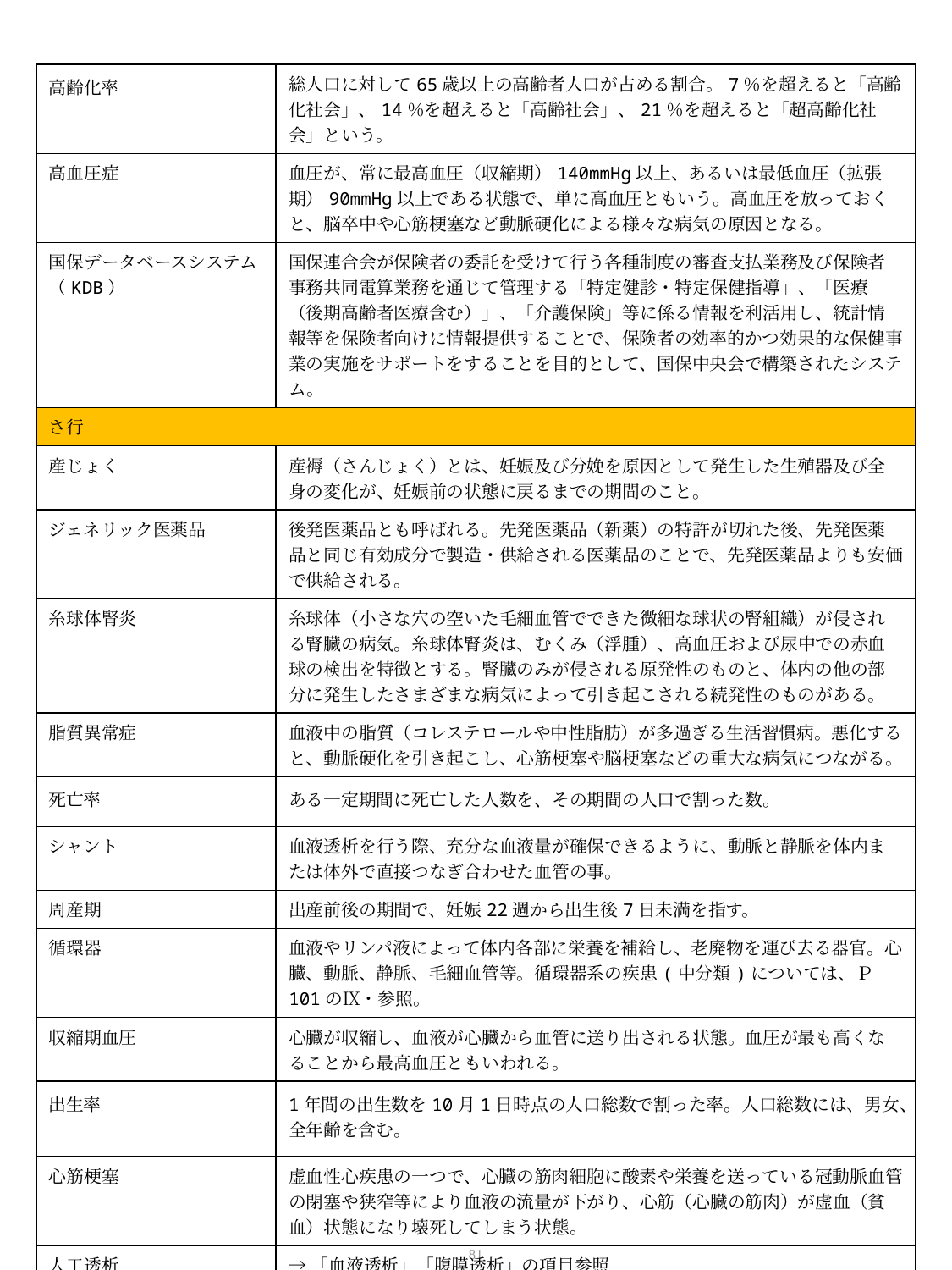

| 高齢化率 | 総人口に対して65歳以上の高齢者人口が占める割合。7％を超えると「高齢化社会」、14％を超えると「高齢社会」、21％を超えると「超高齢化社会」という。 |
| --- | --- |
| 高血圧症 | 血圧が、常に最高血圧（収縮期）140mmHg以上、あるいは最低血圧（拡張期）90mmHg以上である状態で、単に高血圧ともいう。高血圧を放っておくと、脳卒中や心筋梗塞など動脈硬化による様々な病気の原因となる。 |
| 国保データベースシステム （KDB） | 国保連合会が保険者の委託を受けて行う各種制度の審査支払業務及び保険者事務共同電算業務を通じて管理する「特定健診・特定保健指導」、「医療（後期高齢者医療含む）」、「介護保険」等に係る情報を利活用し、統計情報等を保険者向けに情報提供することで、保険者の効率的かつ効果的な保健事業の実施をサポートをすることを目的として、国保中央会で構築されたシステム。 |
| さ行 |  |
| 産じょく | 産褥（さんじょく）とは、妊娠及び分娩を原因として発生した生殖器及び全身の変化が、妊娠前の状態に戻るまでの期間のこと。 |
| ジェネリック医薬品 | 後発医薬品とも呼ばれる。先発医薬品（新薬）の特許が切れた後、先発医薬品と同じ有効成分で製造・供給される医薬品のことで、先発医薬品よりも安価で供給される。 |
| 糸球体腎炎 | 糸球体（小さな穴の空いた毛細血管でできた微細な球状の腎組織）が侵される腎臓の病気。糸球体腎炎は、むくみ（浮腫）、高血圧および尿中での赤血球の検出を特徴とする。腎臓のみが侵される原発性のものと、体内の他の部分に発生したさまざまな病気によって引き起こされる続発性のものがある。 |
| 脂質異常症 | 血液中の脂質（コレステロールや中性脂肪）が多過ぎる生活習慣病。悪化すると、動脈硬化を引き起こし、心筋梗塞や脳梗塞などの重大な病気につながる。 |
| 死亡率 | ある一定期間に死亡した人数を、その期間の人口で割った数。 |
| シャント | 血液透析を行う際、充分な血液量が確保できるように、動脈と静脈を体内または体外で直接つなぎ合わせた血管の事。 |
| 周産期 | 出産前後の期間で、妊娠22週から出生後7日未満を指す。 |
| 循環器 | 血液やリンパ液によって体内各部に栄養を補給し、老廃物を運び去る器官。心臓、動脈、静脈、毛細血管等。循環器系の疾患(中分類)については、Ｐ101のⅨ・参照。 |
| 収縮期血圧 | 心臓が収縮し、血液が心臓から血管に送り出される状態。血圧が最も高くなることから最高血圧ともいわれる。 |
| 出生率 | 1年間の出生数を10月1日時点の人口総数で割った率。人口総数には、男女、全年齢を含む。 |
| 心筋梗塞 | 虚血性心疾患の一つで、心臓の筋肉細胞に酸素や栄養を送っている冠動脈血管の閉塞や狭窄等により血液の流量が下がり、心筋（心臓の筋肉）が虚血（貧血）状態になり壊死してしまう状態。 |
| 人工透析 | →「血液透析」「腹膜透析」の項目参照 |
| 心疾患 | 心臓に起こる病気の総称で心臓病とも呼ばれる。主な心疾患としては、心不全や狭心症、心筋梗塞等がある。 |
81